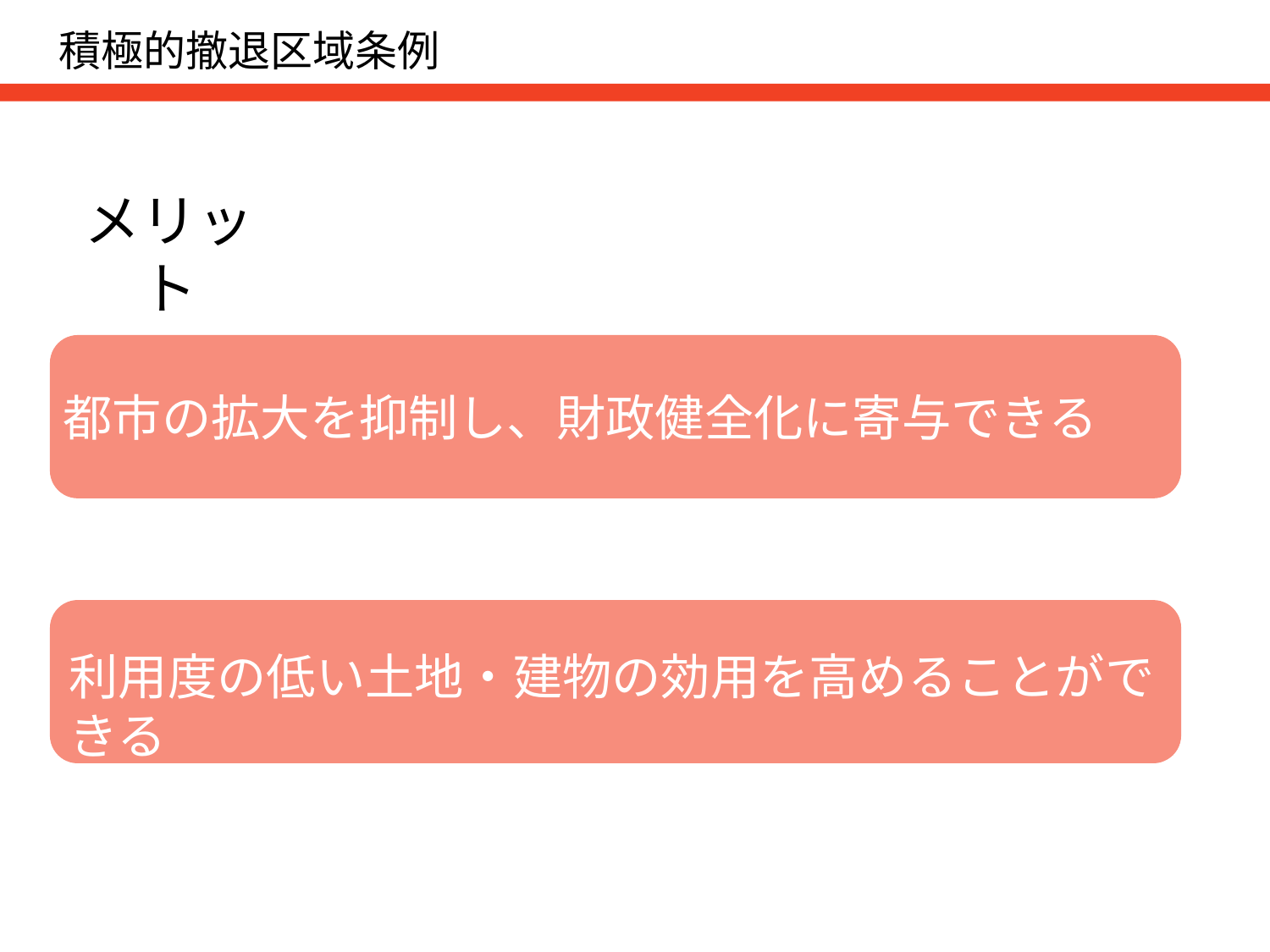

積極的撤退区域条例

メリット

都市の拡大を抑制し、財政健全化に寄与できる

利用度の低い土地・建物の効用を高めることができる